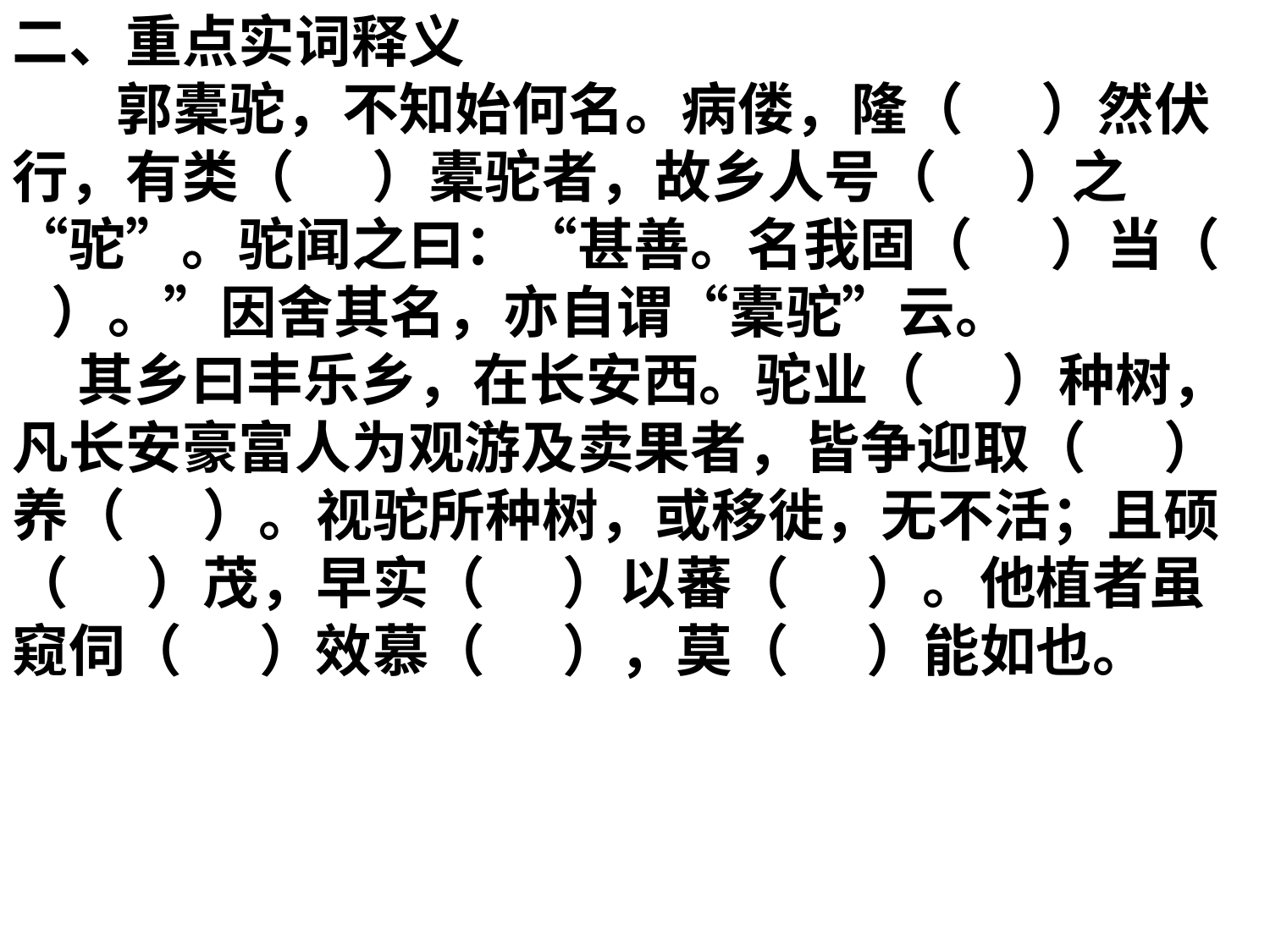

二、重点实词释义
       郭橐驼，不知始何名。病偻，隆（      ）然伏行，有类（      ）橐驼者，故乡人号（      ）之“驼”。驼闻之曰：“甚善。名我固（      ）当（      ）。”因舍其名，亦自谓“橐驼”云。
    其乡曰丰乐乡，在长安西。驼业（      ）种树，凡长安豪富人为观游及卖果者，皆争迎取（      ）养（      ）。视驼所种树，或移徙，无不活；且硕（      ）茂，早实（      ）以蕃（      ）。他植者虽窥伺（      ）效慕（      ），莫（      ）能如也。